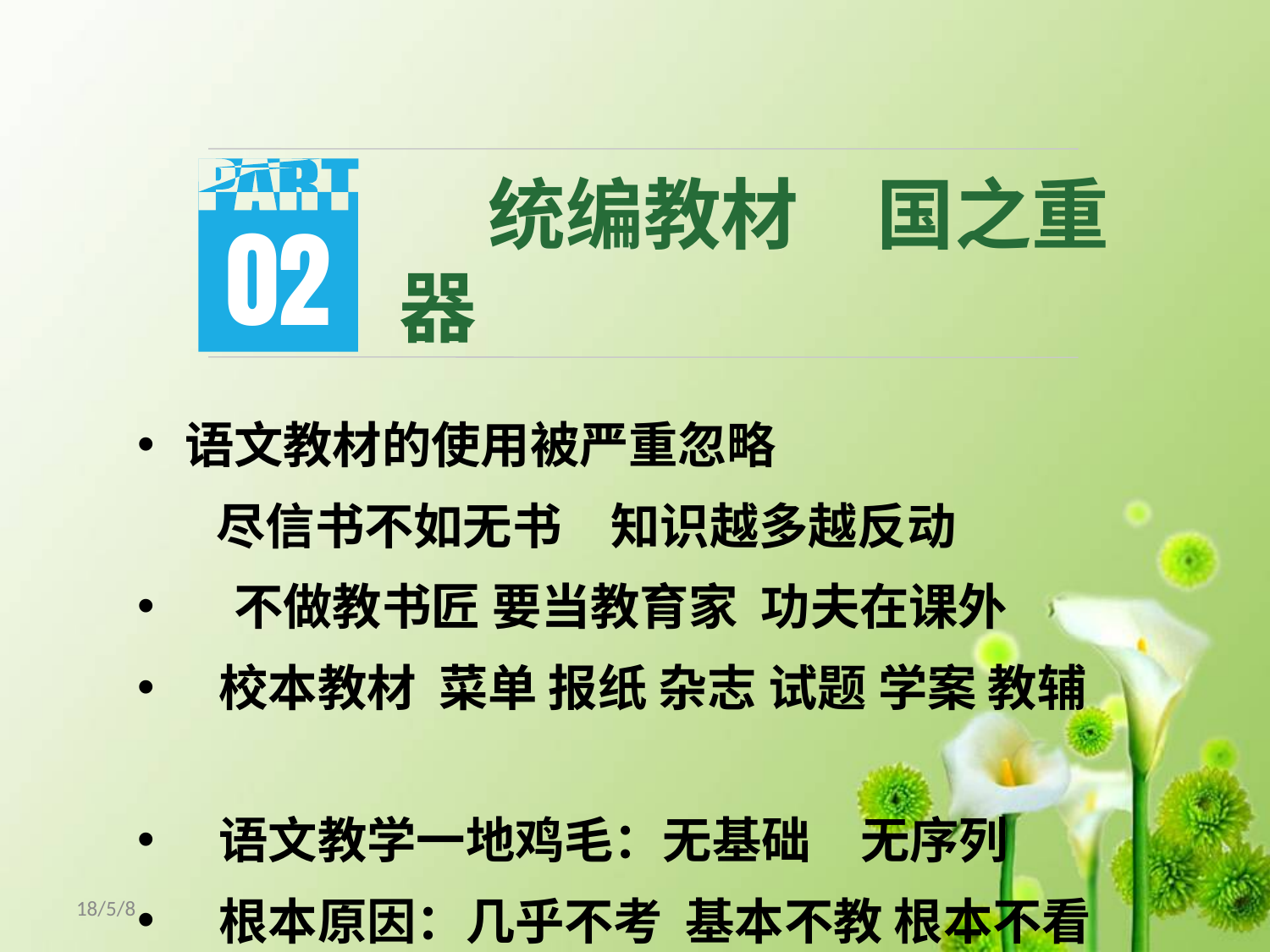

02
    统编教材　国之重器

语文教材的使用被严重忽略
      尽信书不如无书　知识越多越反动
　不做教书匠 要当教育家  功夫在课外
  校本教材  菜单 报纸 杂志 试题 学案 教辅
  语文教学一地鸡毛：无基础　无序列
  根本原因：几乎不考  基本不教 根本不看
18/5/8